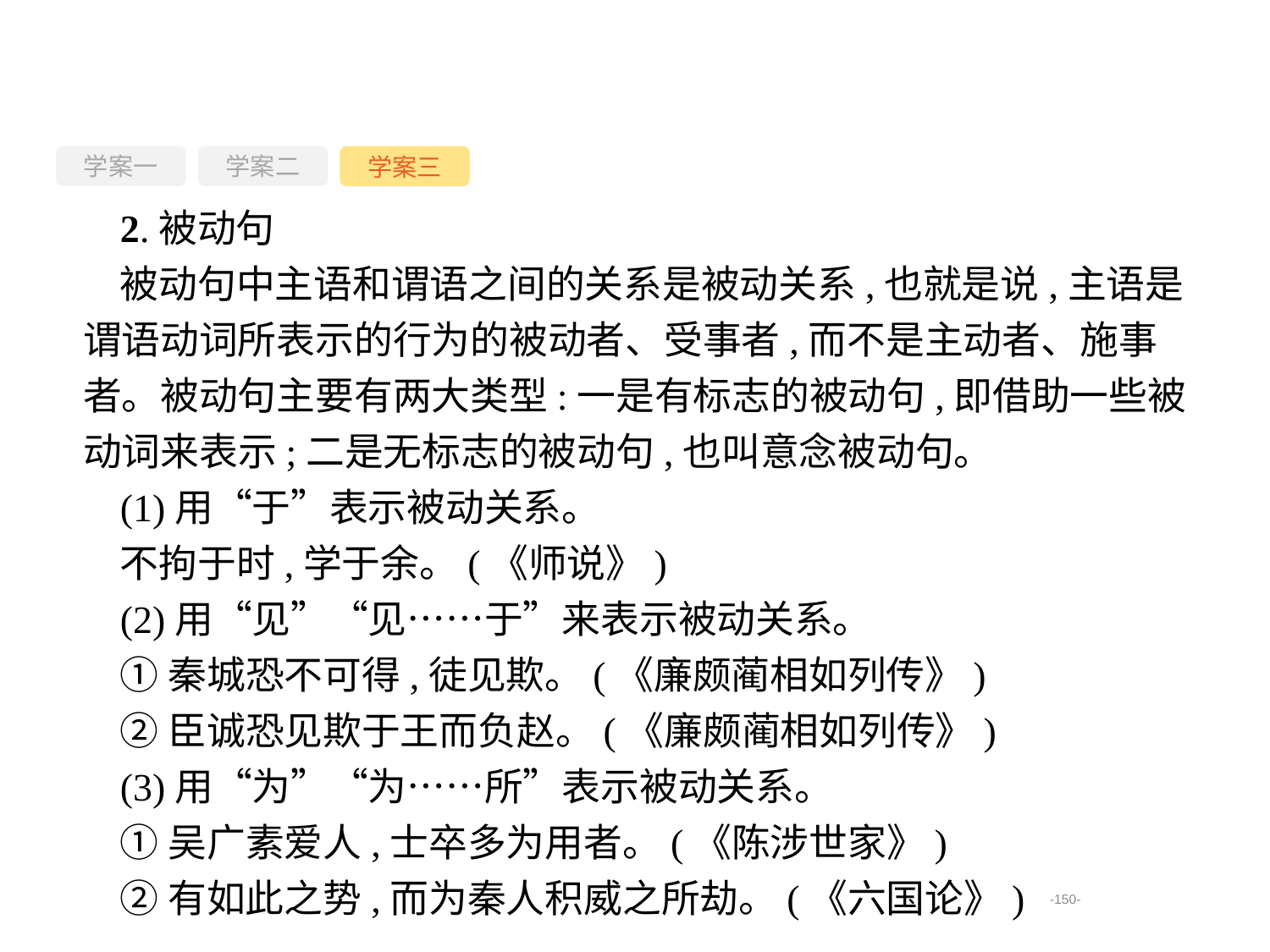

学案一
学案三
学案二
2.被动句
被动句中主语和谓语之间的关系是被动关系,也就是说,主语是谓语动词所表示的行为的被动者、受事者,而不是主动者、施事者。被动句主要有两大类型:一是有标志的被动句,即借助一些被动词来表示;二是无标志的被动句,也叫意念被动句。
(1)用“于”表示被动关系。
不拘于时,学于余。(《师说》)
(2)用“见”“见……于”来表示被动关系。
①秦城恐不可得,徒见欺。(《廉颇蔺相如列传》)
②臣诚恐见欺于王而负赵。(《廉颇蔺相如列传》)
(3)用“为”“为……所”表示被动关系。
①吴广素爱人,士卒多为用者。(《陈涉世家》)
②有如此之势,而为秦人积威之所劫。(《六国论》)
-150-